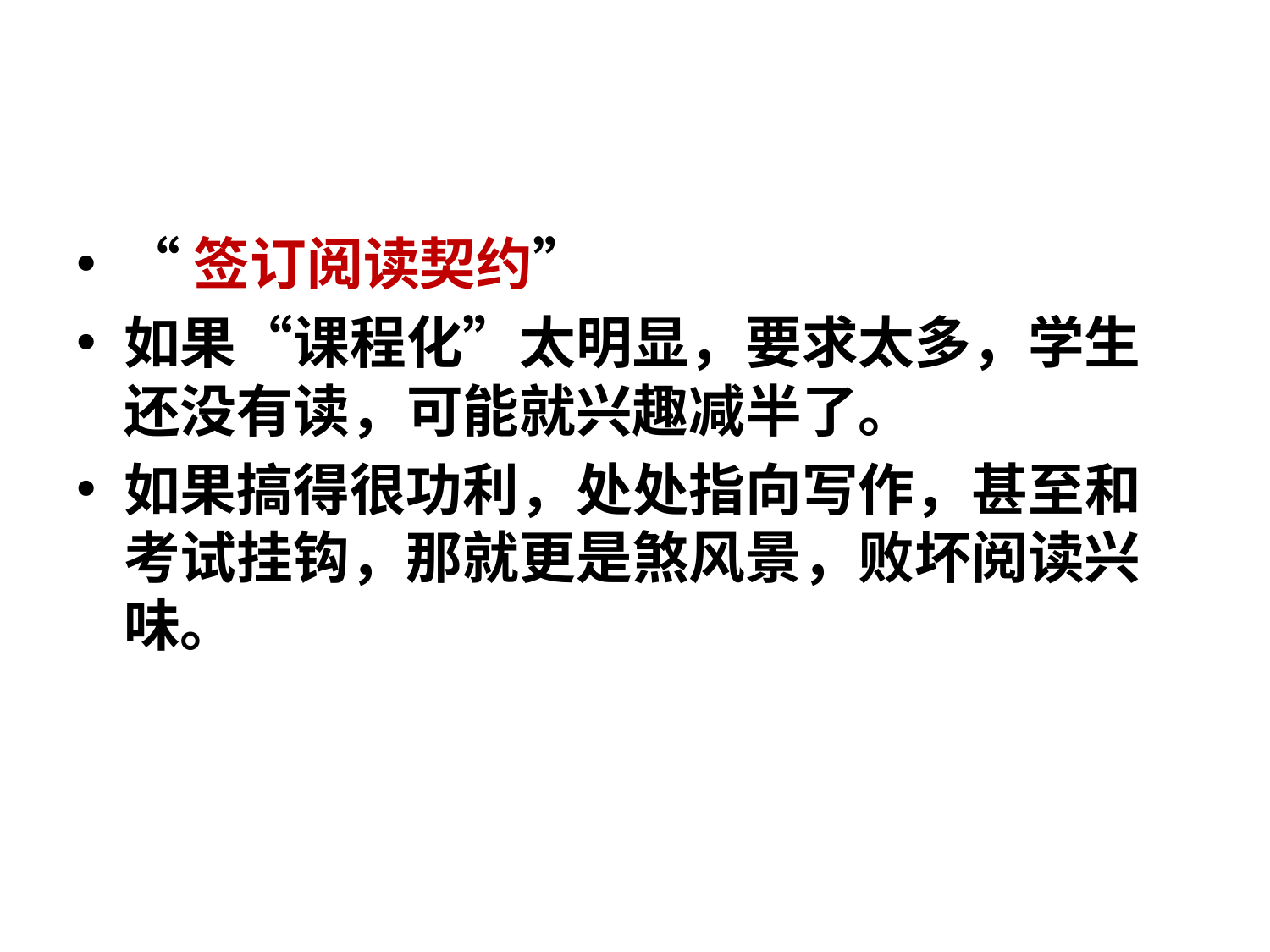

#
“签订阅读契约”
如果“课程化”太明显，要求太多，学生还没有读，可能就兴趣减半了。
如果搞得很功利，处处指向写作，甚至和考试挂钩，那就更是煞风景，败坏阅读兴味。